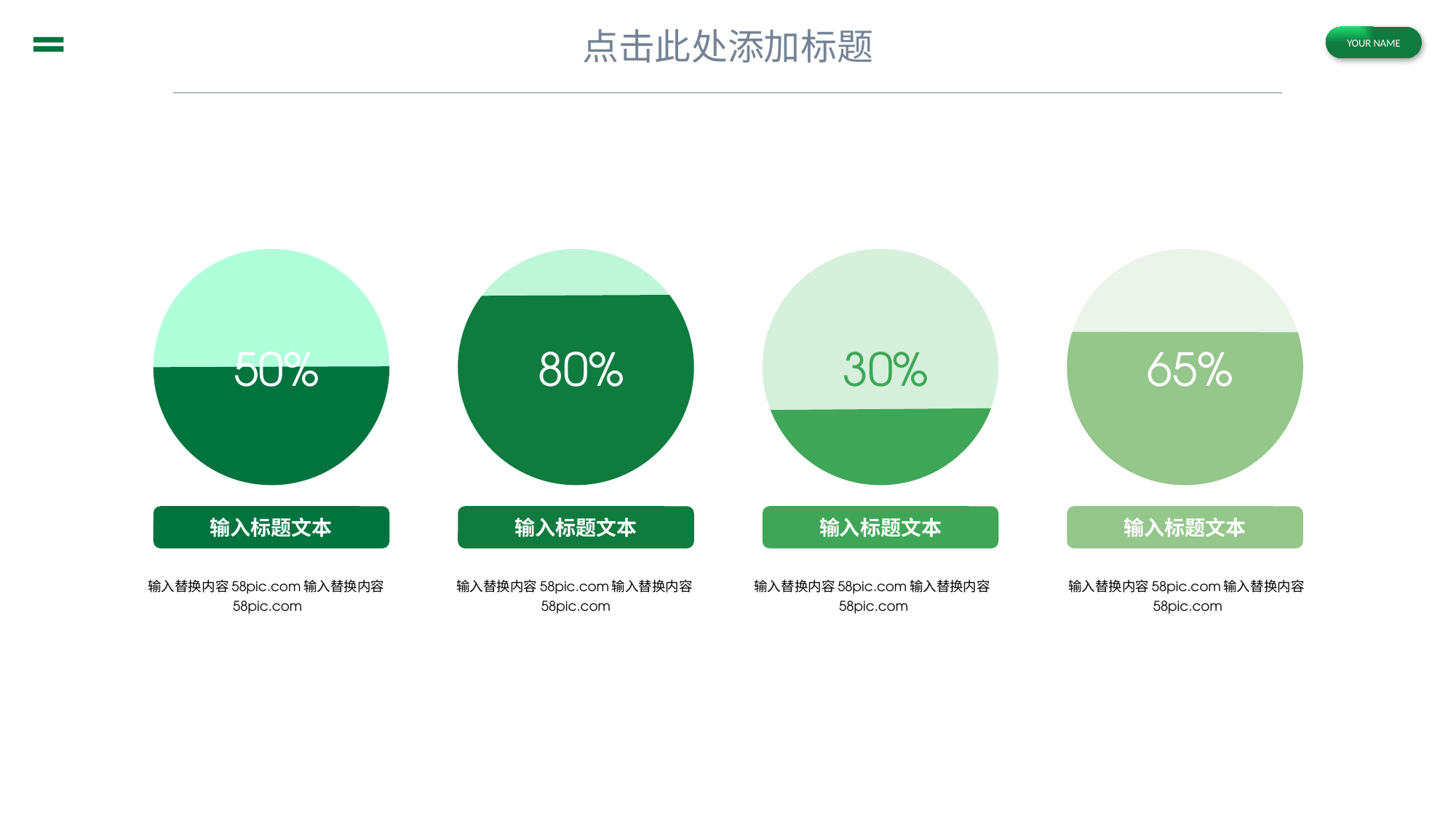

50%
输入标题文本
输入替换内容58pic.com输入替换内容58pic.com

80%
输入标题文本
输入替换内容58pic.com输入替换内容58pic.com

30%
输入标题文本
输入替换内容58pic.com输入替换内容58pic.com

65%
输入标题文本
输入替换内容58pic.com输入替换内容58pic.com